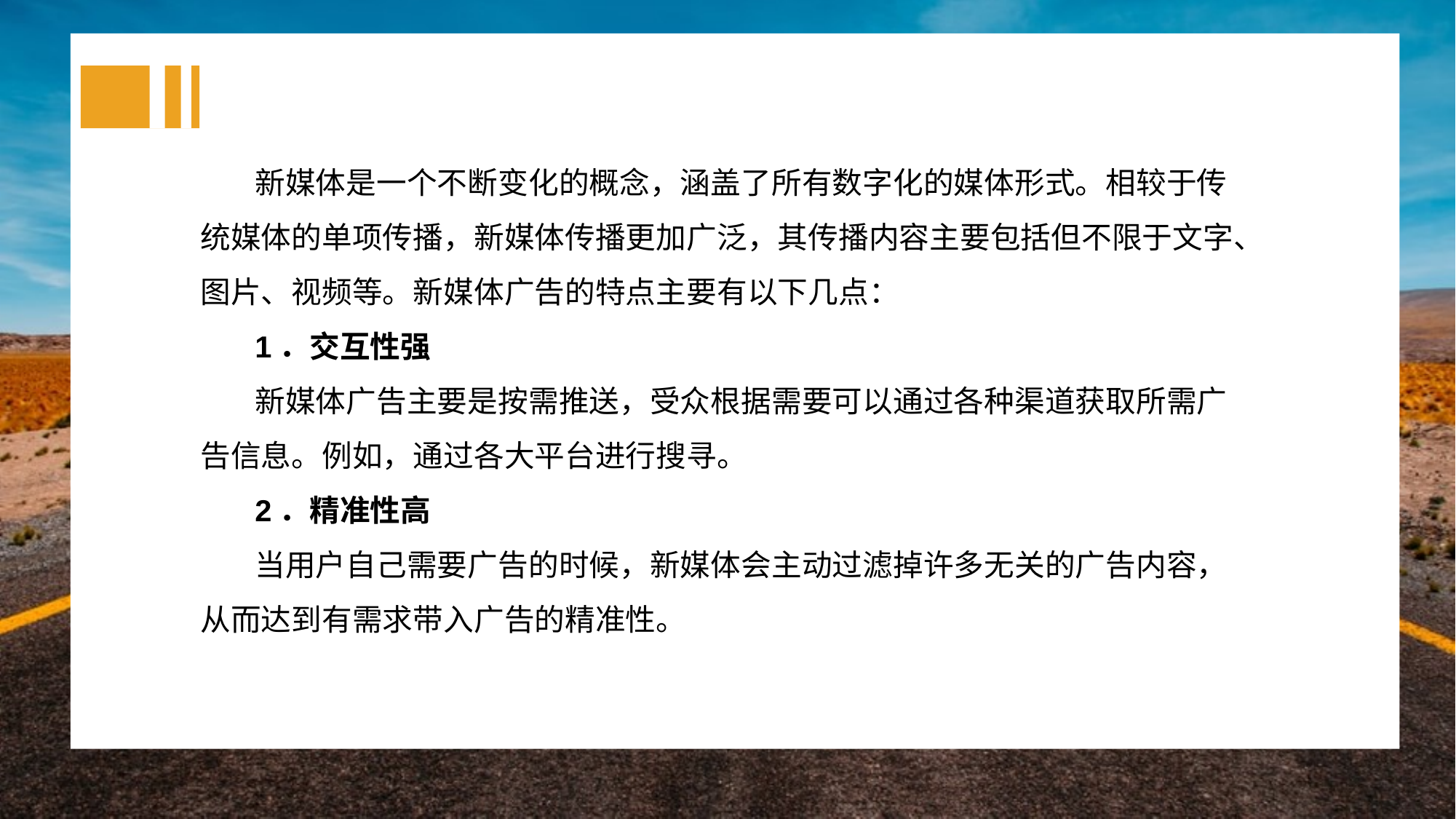

新媒体是一个不断变化的概念，涵盖了所有数字化的媒体形式。相较于传统媒体的单项传播，新媒体传播更加广泛，其传播内容主要包括但不限于文字、图片、视频等。新媒体广告的特点主要有以下几点：
1．交互性强
新媒体广告主要是按需推送，受众根据需要可以通过各种渠道获取所需广告信息。例如，通过各大平台进行搜寻。
2．精准性高
当用户自己需要广告的时候，新媒体会主动过滤掉许多无关的广告内容，从而达到有需求带入广告的精准性。